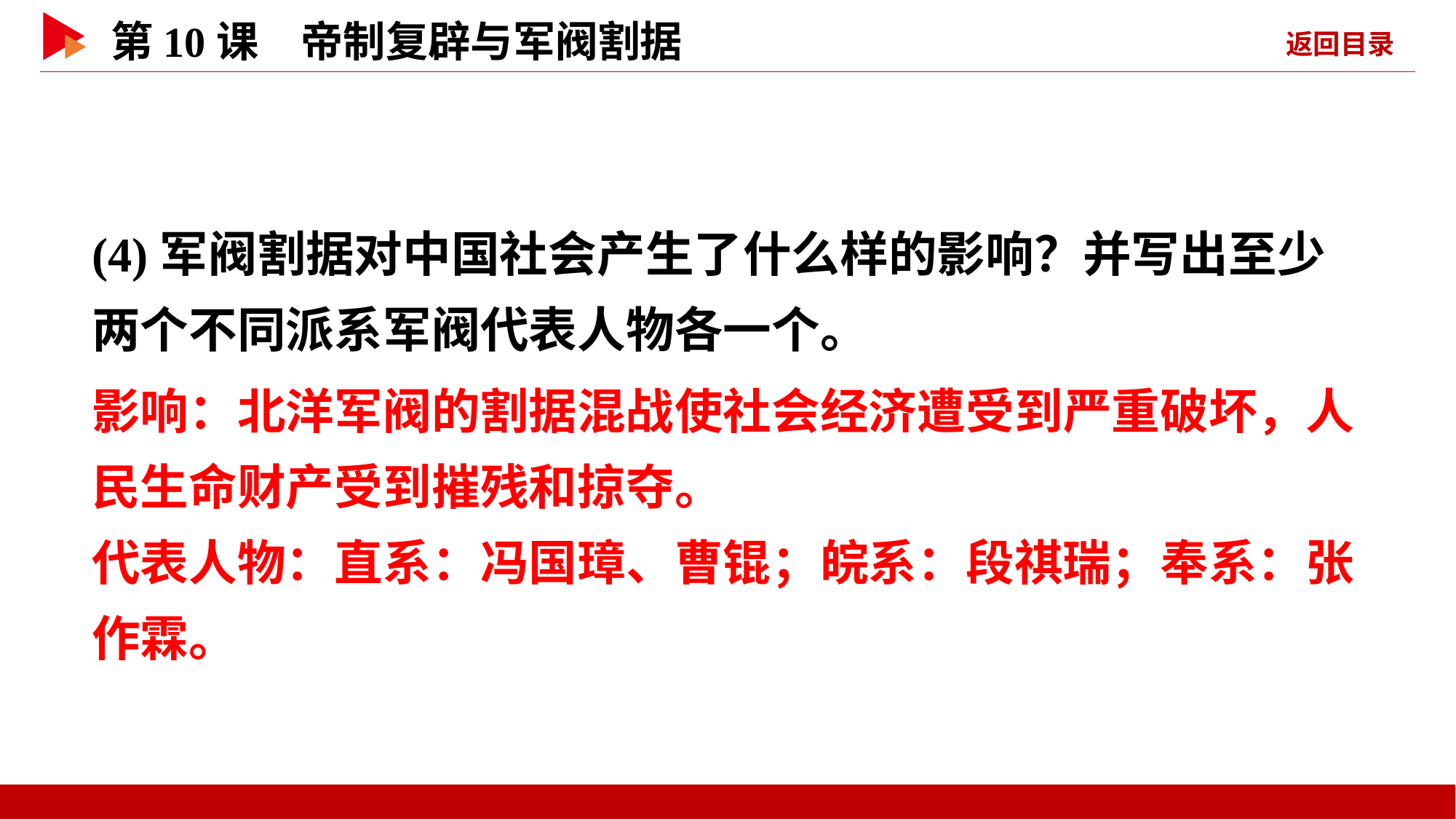

(4)军阀割据对中国社会产生了什么样的影响？并写出至少两个不同派系军阀代表人物各一个。
影响：北洋军阀的割据混战使社会经济遭受到严重破坏，人民生命财产受到摧残和掠夺。
代表人物：直系：冯国璋、曹锟；皖系：段祺瑞；奉系：张作霖。